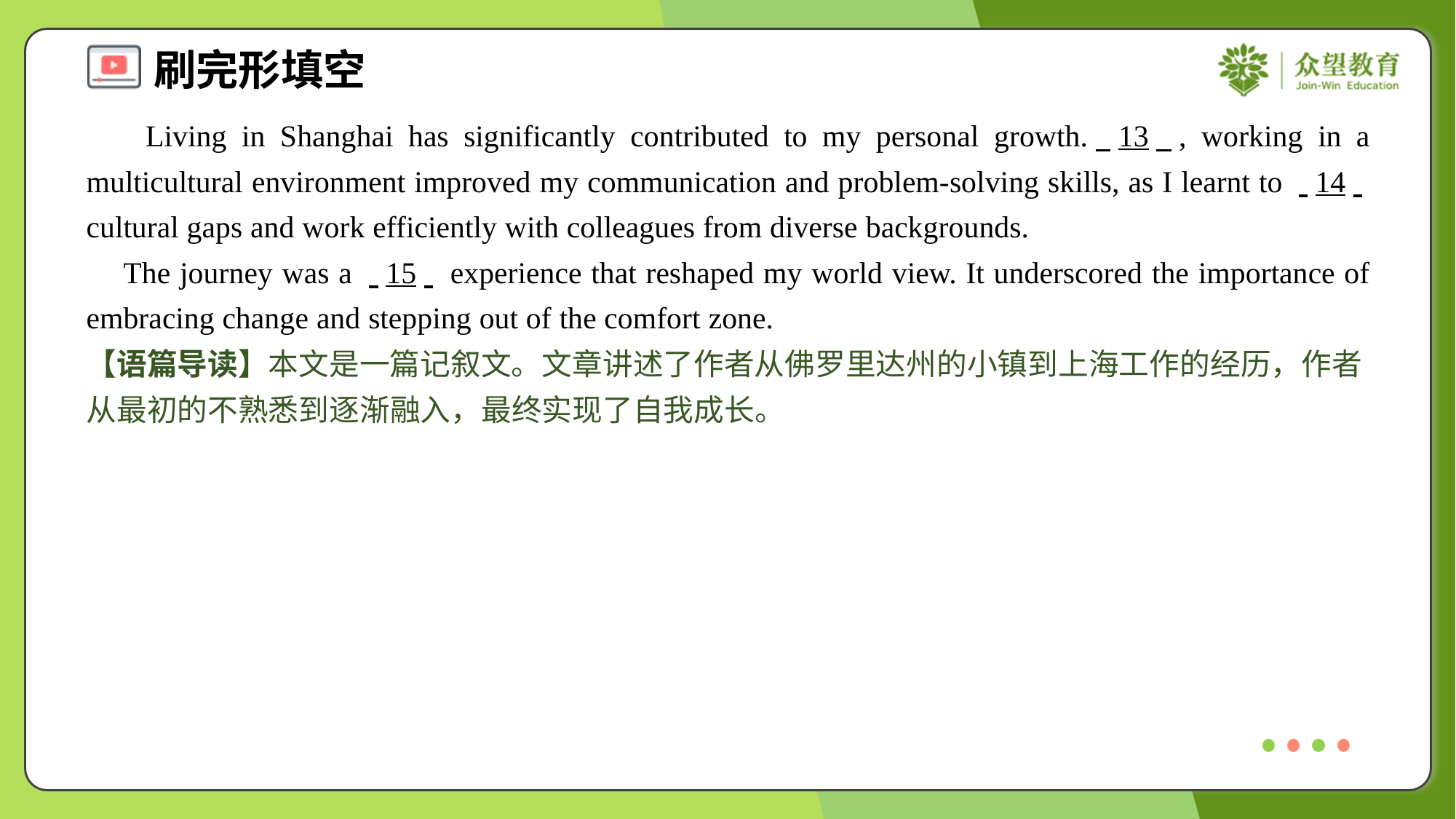

Living in Shanghai has significantly contributed to my personal growth.. .13. ., working in a multicultural environment improved my communication and problem-solving skills, as I learnt to . .14. . cultural gaps and work efficiently with colleagues from diverse backgrounds.
    The journey was a . .15. . experience that reshaped my world view. It underscored the importance of embracing change and stepping out of the comfort zone.
【语篇导读】本文是一篇记叙文。文章讲述了作者从佛罗里达州的小镇到上海工作的经历，作者从最初的不熟悉到逐渐融入，最终实现了自我成长。